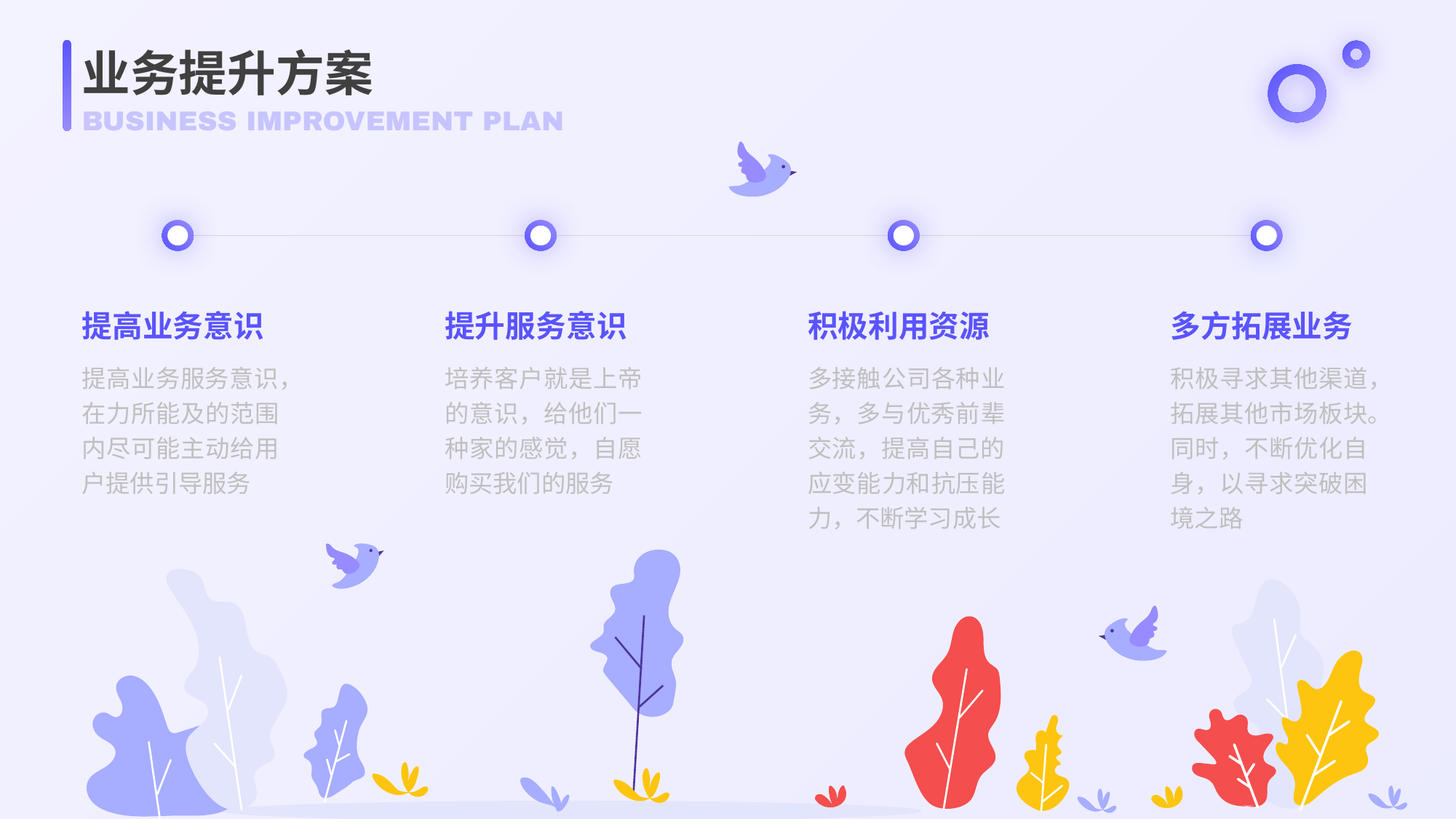

业务提升方案

BUSINESS IMPROVEMENT PLAN

提高业务意识
提升服务意识
积极利用资源
多方拓展业务
提高业务服务意识，在力所能及的范围内尽可能主动给用户提供引导服务
培养客户就是上帝的意识，给他们一种家的感觉，自愿购买我们的服务
多接触公司各种业务，多与优秀前辈交流，提高自己的应变能力和抗压能力，不断学习成长
积极寻求其他渠道，拓展其他市场板块。同时，不断优化自身，以寻求突破困境之路